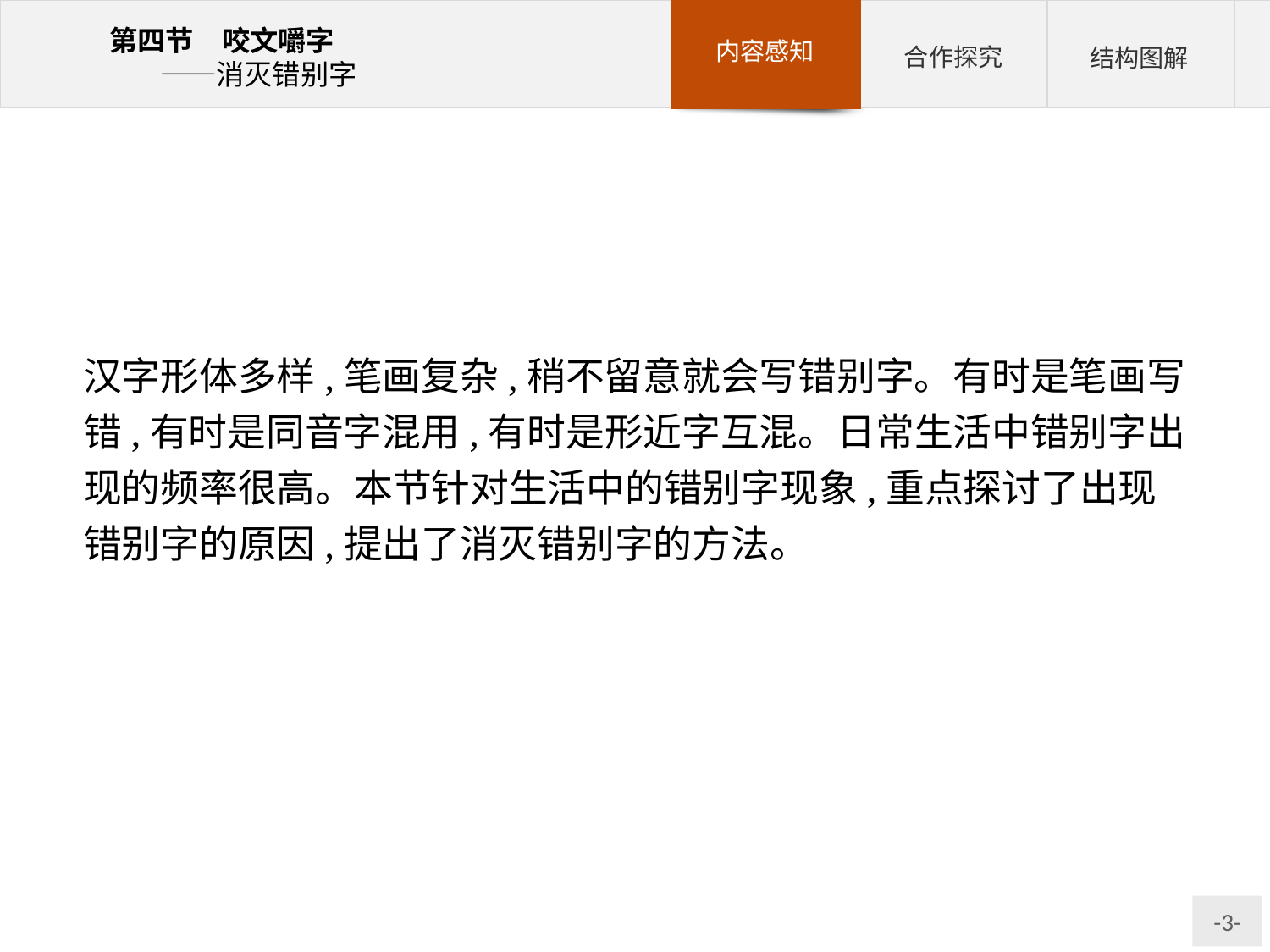

汉字形体多样,笔画复杂,稍不留意就会写错别字。有时是笔画写错,有时是同音字混用,有时是形近字互混。日常生活中错别字出现的频率很高。本节针对生活中的错别字现象,重点探讨了出现错别字的原因,提出了消灭错别字的方法。